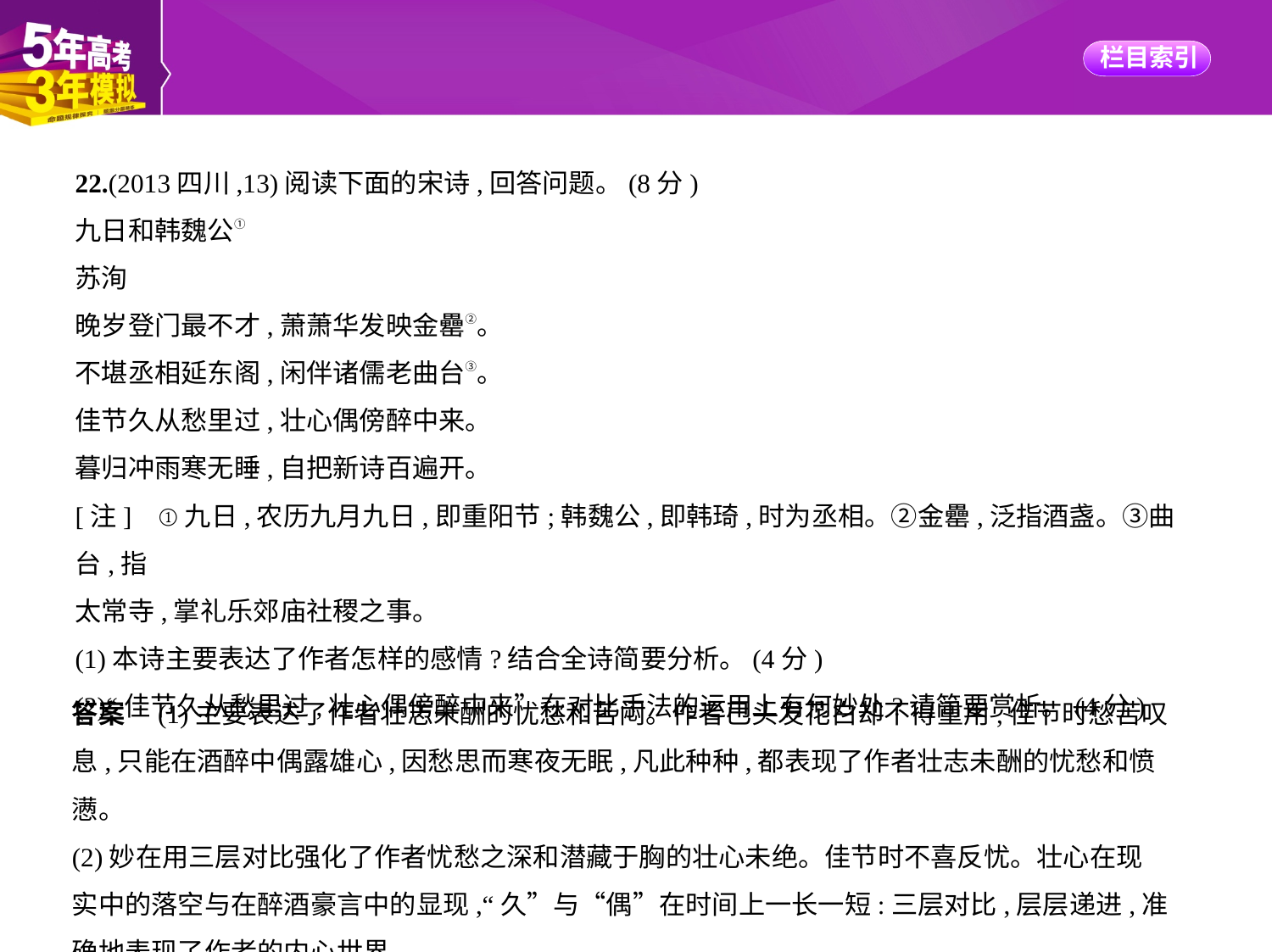

22.(2013四川,13)阅读下面的宋诗,回答问题。(8分)
九日和韩魏公①
苏洵
晚岁登门最不才,萧萧华发映金罍②。
不堪丞相延东阁,闲伴诸儒老曲台③。
佳节久从愁里过,壮心偶傍醉中来。
暮归冲雨寒无睡,自把新诗百遍开。
[注]    ①九日,农历九月九日,即重阳节;韩魏公,即韩琦,时为丞相。②金罍,泛指酒盏。③曲台,指
太常寺,掌礼乐郊庙社稷之事。
(1)本诗主要表达了作者怎样的感情?结合全诗简要分析。(4分)
(2)“佳节久从愁里过,壮心偶傍醉中来”在对比手法的运用上有何妙处?请简要赏析。(4分)
答案　(1)主要表达了作者壮志未酬的忧愁和苦闷。作者已头发花白却不得重用,佳节时愁苦叹
息,只能在酒醉中偶露雄心,因愁思而寒夜无眠,凡此种种,都表现了作者壮志未酬的忧愁和愤懑。
(2)妙在用三层对比强化了作者忧愁之深和潜藏于胸的壮心未绝。佳节时不喜反忧。壮心在现
实中的落空与在醉酒豪言中的显现,“久”与“偶”在时间上一长一短:三层对比,层层递进,准
确地表现了作者的内心世界。